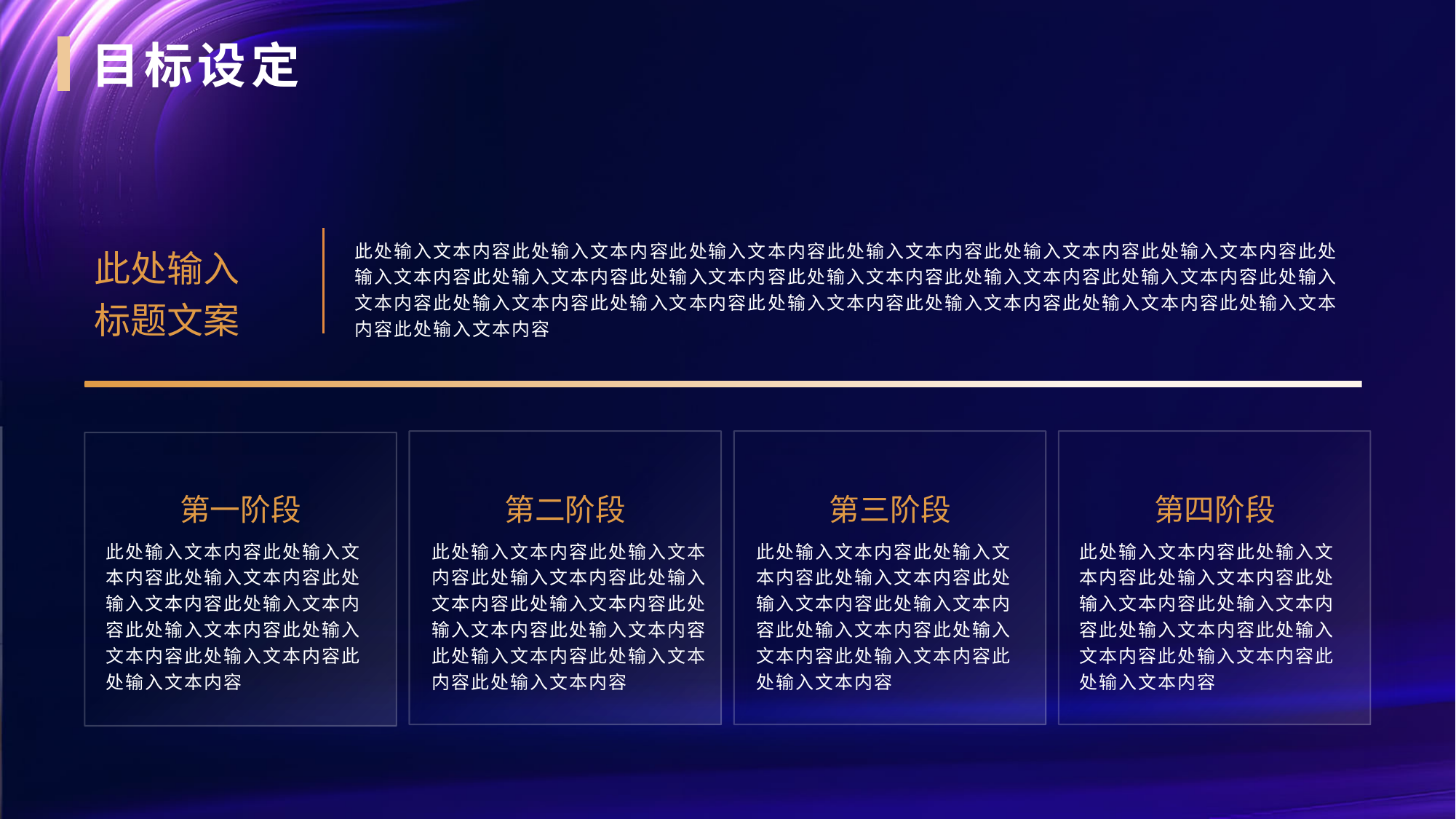

目标设定
此处输入文本内容此处输入文本内容此处输入文本内容此处输入文本内容此处输入文本内容此处输入文本内容此处输入文本内容此处输入文本内容此处输入文本内容此处输入文本内容此处输入文本内容此处输入文本内容此处输入文本内容此处输入文本内容此处输入文本内容此处输入文本内容此处输入文本内容此处输入文本内容此处输入文本内容此处输入文本内容
此处输入标题文案

第二阶段
此处输入文本内容此处输入文本内容此处输入文本内容此处输入文本内容此处输入文本内容此处输入文本内容此处输入文本内容此处输入文本内容此处输入文本内容此处输入文本内容

第三阶段
此处输入文本内容此处输入文本内容此处输入文本内容此处输入文本内容此处输入文本内容此处输入文本内容此处输入文本内容此处输入文本内容此处输入文本内容

第四阶段
此处输入文本内容此处输入文本内容此处输入文本内容此处输入文本内容此处输入文本内容此处输入文本内容此处输入文本内容此处输入文本内容此处输入文本内容

第一阶段
此处输入文本内容此处输入文本内容此处输入文本内容此处输入文本内容此处输入文本内容此处输入文本内容此处输入文本内容此处输入文本内容此处输入文本内容